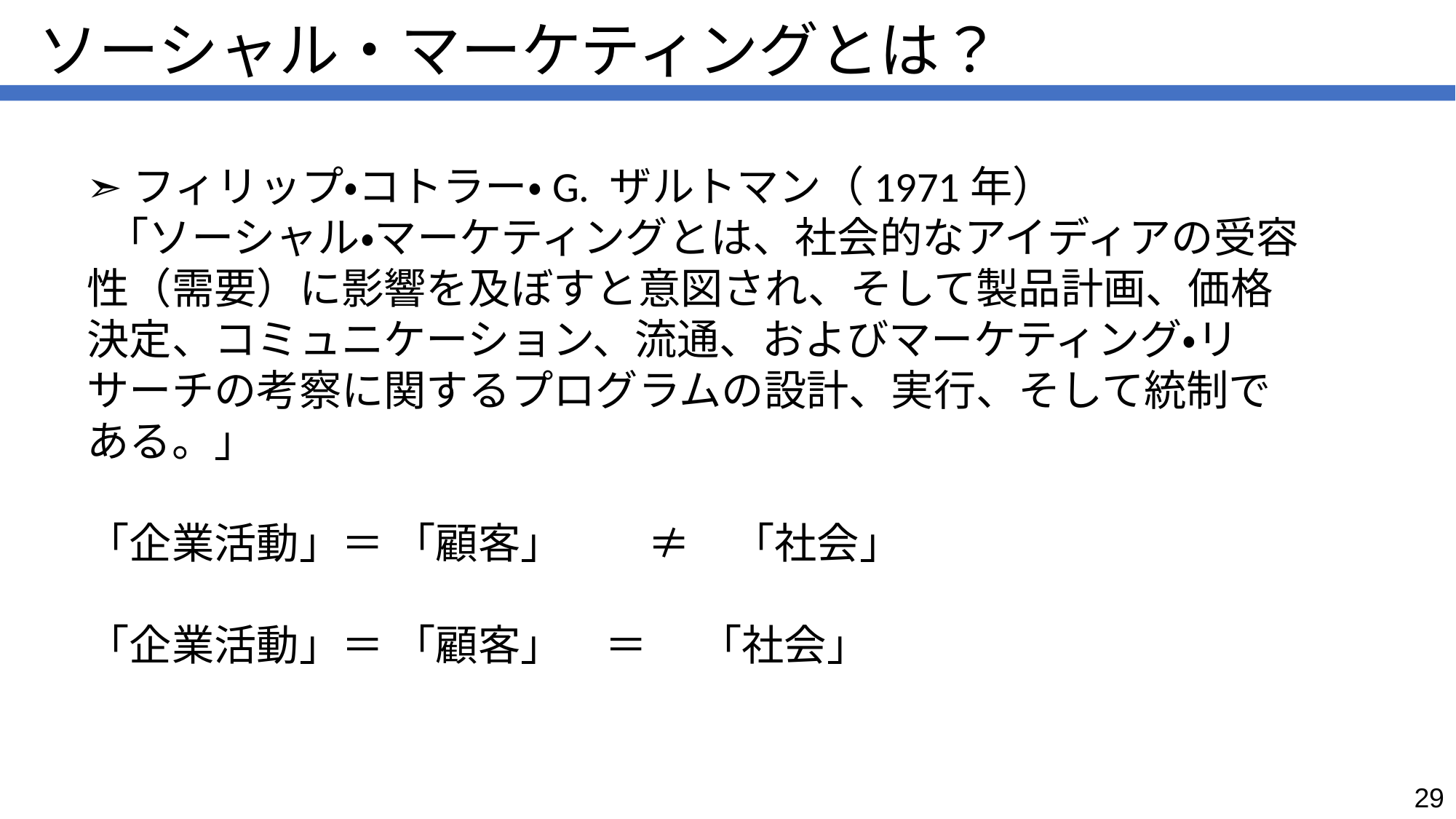

ソーシャル・マーケティングとは？
➣フィリップ・コトラー・G. ザルトマン（1971年）
 「ソーシャル・マーケティングとは、社会的なアイディアの受容性（需要）に影響を及ぼすと意図され、そして製品計画、価格決定、コミュニケーション、流通、およびマーケティング・リサーチの考察に関するプログラムの設計、実行、そして統制である。」

「企業活動」＝ 「顧客」　　≠　「社会」

「企業活動」＝ 「顧客」　＝ 　「社会」

29